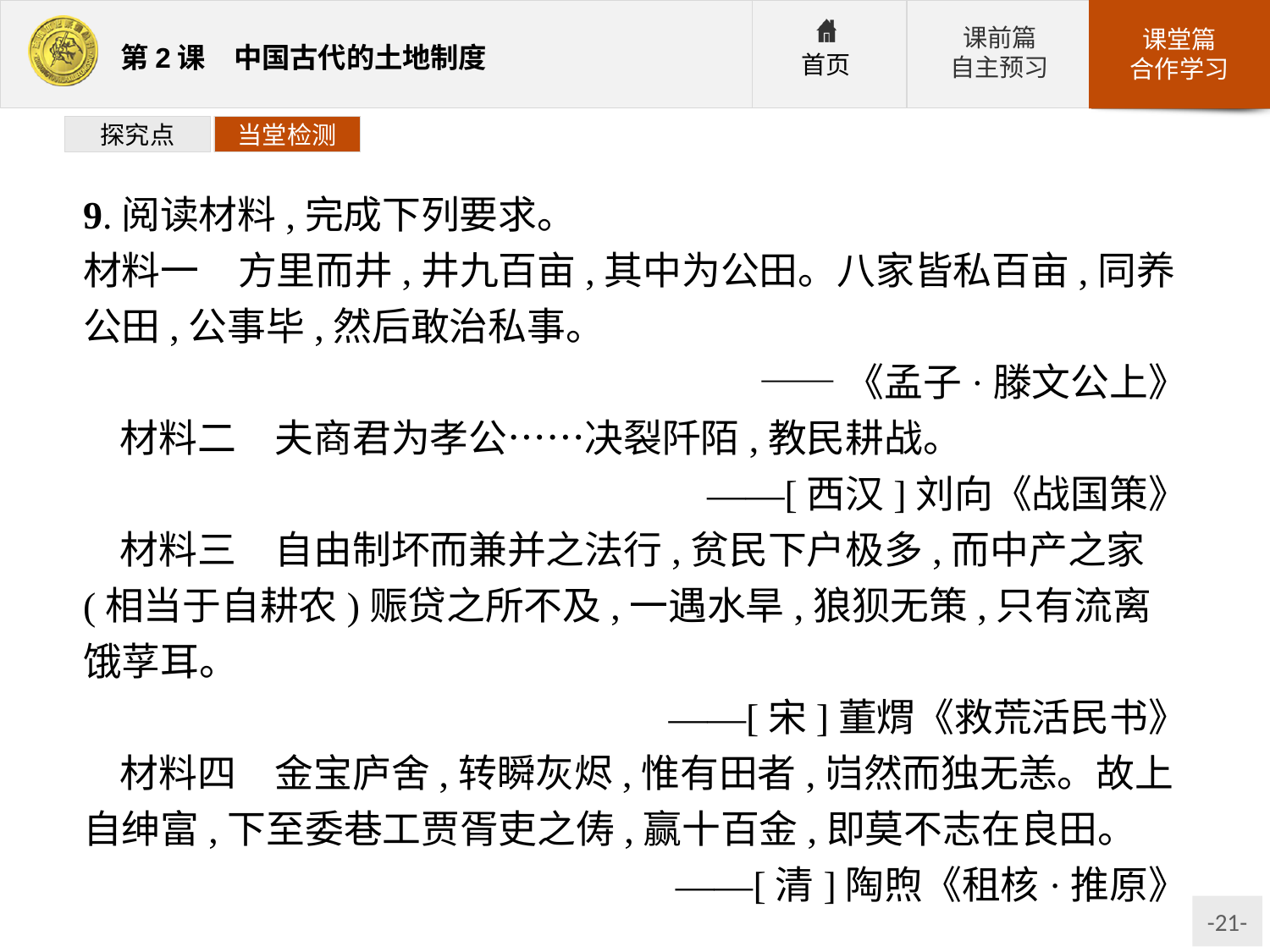

探究点
当堂检测
9.阅读材料,完成下列要求。
材料一　方里而井,井九百亩,其中为公田。八家皆私百亩,同养公田,公事毕,然后敢治私事。
——《孟子·滕文公上》
材料二　夫商君为孝公……决裂阡陌,教民耕战。
——[西汉]刘向《战国策》
材料三　自由制坏而兼并之法行,贫民下户极多,而中产之家(相当于自耕农)赈贷之所不及,一遇水旱,狼狈无策,只有流离饿莩耳。
——[宋]董煟《救荒活民书》
材料四　金宝庐舍,转瞬灰烬,惟有田者,岿然而独无恙。故上自绅富,下至委巷工贾胥吏之俦,赢十百金,即莫不志在良田。
——[清]陶煦《租核·推原》